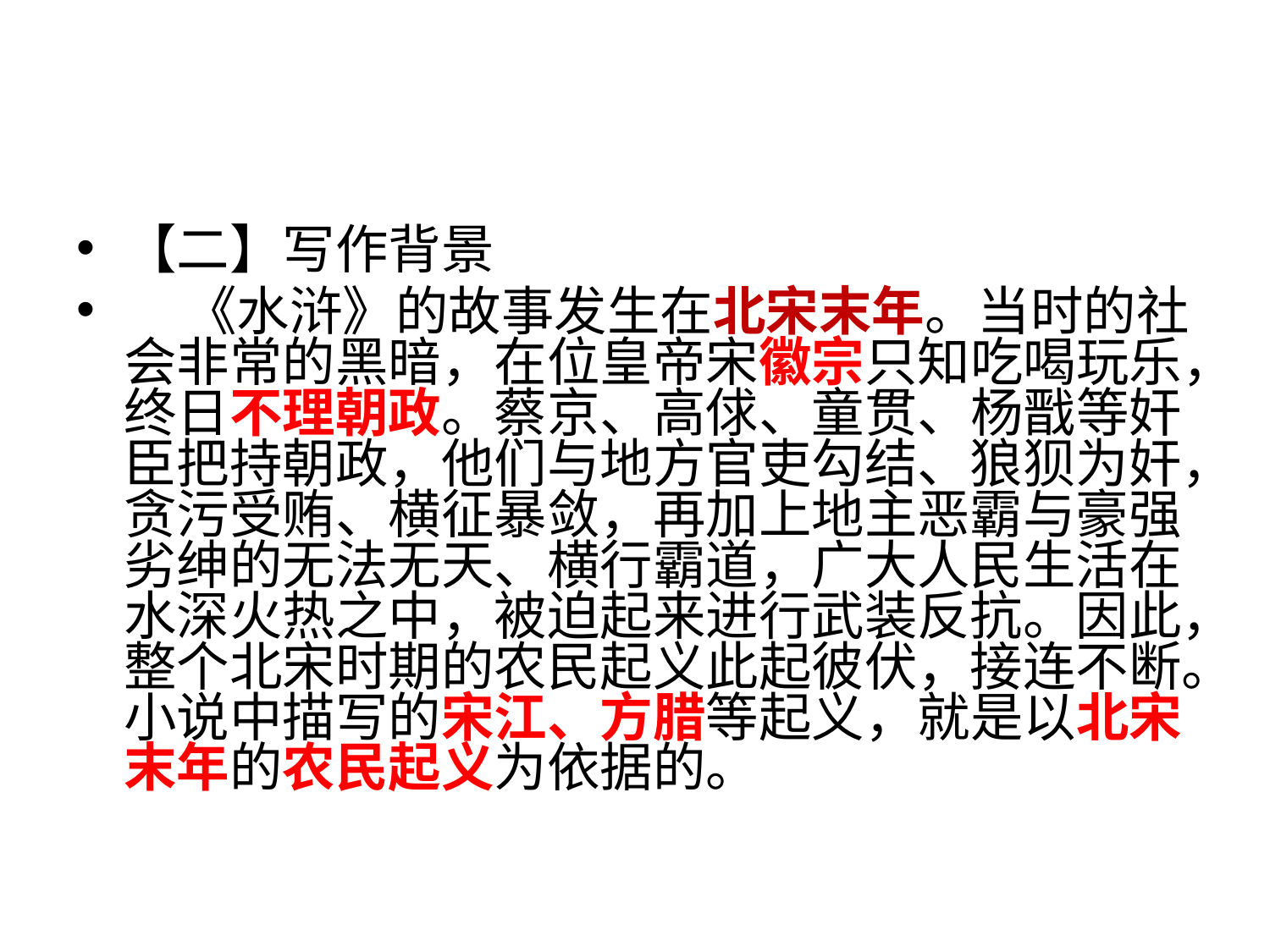

#
【二】写作背景
    《水浒》的故事发生在北宋末年。当时的社会非常的黑暗，在位皇帝宋徽宗只知吃喝玩乐，终日不理朝政。蔡京、高俅、童贯、杨戬等奸臣把持朝政，他们与地方官吏勾结、狼狈为奸，贪污受贿、横征暴敛，再加上地主恶霸与豪强劣绅的无法无天、横行霸道，广大人民生活在水深火热之中，被迫起来进行武装反抗。因此，整个北宋时期的农民起义此起彼伏，接连不断。小说中描写的宋江、方腊等起义，就是以北宋末年的农民起义为依据的。